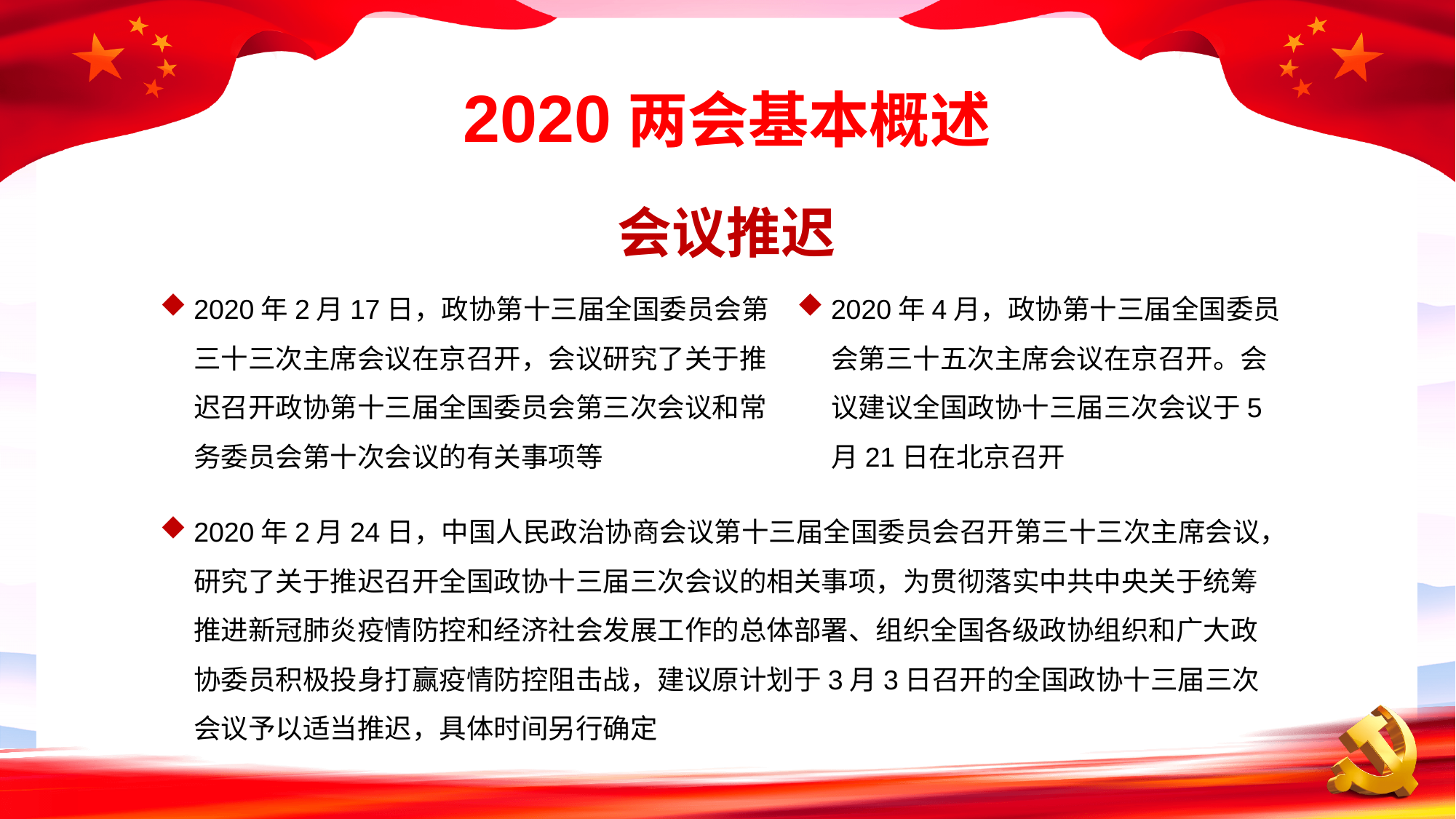

会议推迟
2020年2月17日，政协第十三届全国委员会第三十三次主席会议在京召开，会议研究了关于推迟召开政协第十三届全国委员会第三次会议和常务委员会第十次会议的有关事项等
2020年4月，政协第十三届全国委员会第三十五次主席会议在京召开。会议建议全国政协十三届三次会议于5月21日在北京召开
2020年2月24日，中国人民政治协商会议第十三届全国委员会召开第三十三次主席会议，研究了关于推迟召开全国政协十三届三次会议的相关事项，为贯彻落实中共中央关于统筹推进新冠肺炎疫情防控和经济社会发展工作的总体部署、组织全国各级政协组织和广大政协委员积极投身打赢疫情防控阻击战，建议原计划于3月3日召开的全国政协十三届三次会议予以适当推迟，具体时间另行确定